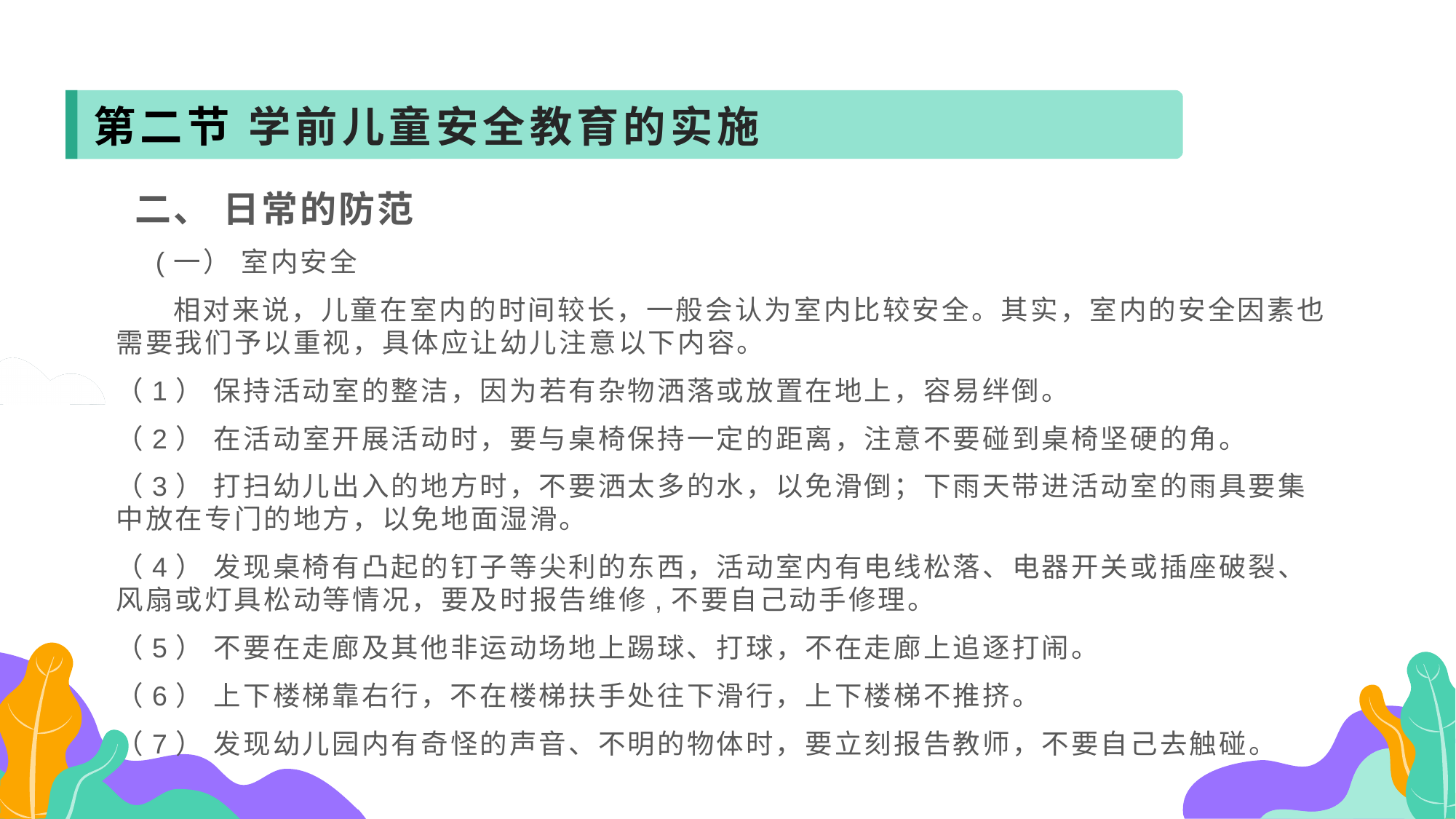

第二节 学前儿童安全教育的实施
 二、 日常的防范
    (一） 室内安全
      相对来说，儿童在室内的时间较长，一般会认为室内比较安全。其实，室内的安全因素也需要我们予以重视，具体应让幼儿注意以下内容。
（1） 保持活动室的整洁，因为若有杂物洒落或放置在地上，容易绊倒。
（2） 在活动室开展活动时，要与桌椅保持一定的距离，注意不要碰到桌椅坚硬的角。
（3） 打扫幼儿出入的地方时，不要洒太多的水，以免滑倒；下雨天带进活动室的雨具要集中放在专门的地方，以免地面湿滑。
（4） 发现桌椅有凸起的钉子等尖利的东西，活动室内有电线松落、电器开关或插座破裂、风扇或灯具松动等情况，要及时报告维修,不要自己动手修理。
（5） 不要在走廊及其他非运动场地上踢球、打球，不在走廊上追逐打闹。
（6） 上下楼梯靠右行，不在楼梯扶手处往下滑行，上下楼梯不推挤。
（7） 发现幼儿园内有奇怪的声音、不明的物体时，要立刻报告教师，不要自己去触碰。